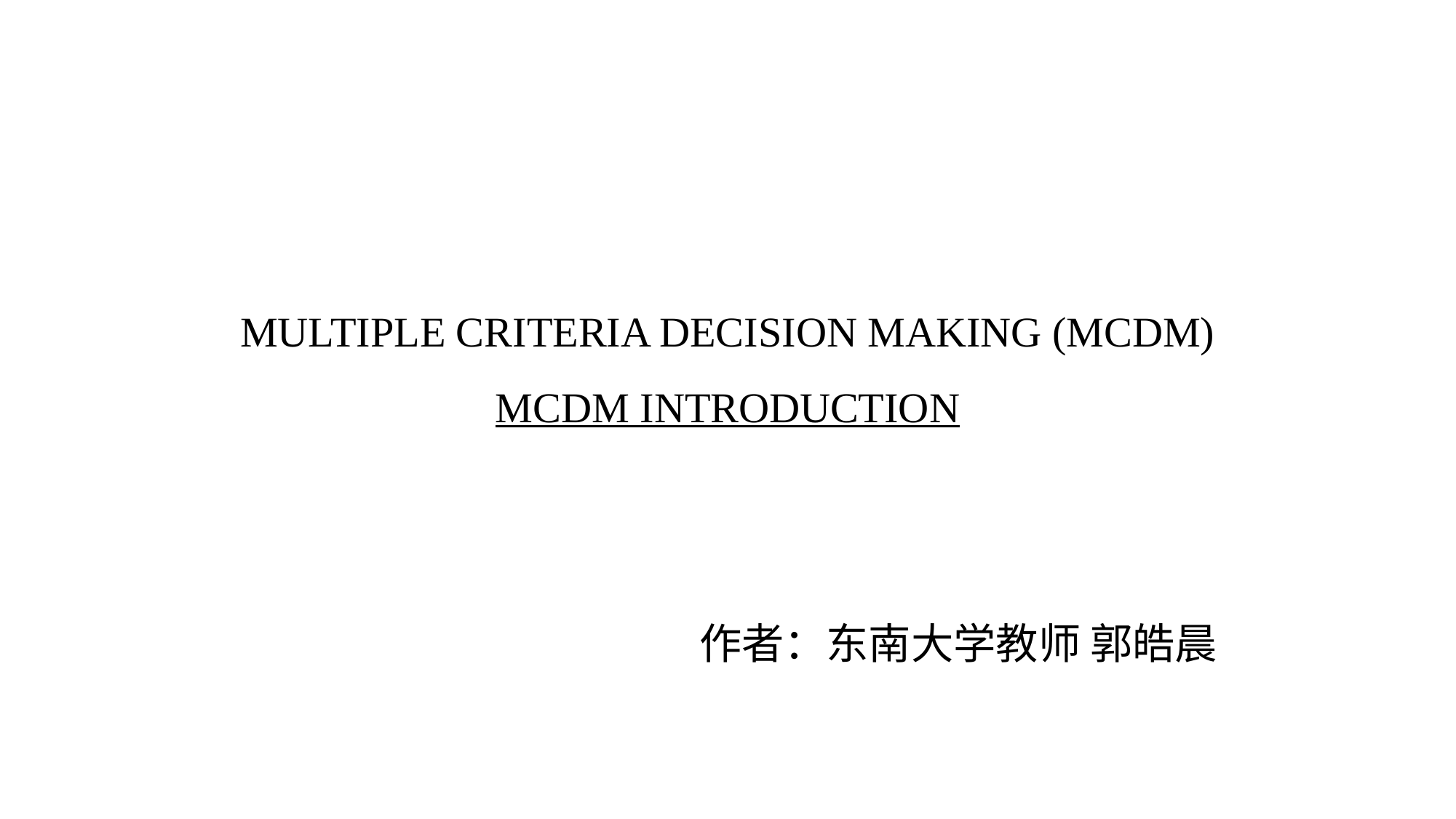

# MULTIPLE CRITERIA DECISION MAKING (MCDM) MCDM INTRODUCTION
作者：东南大学教师 郭皓晨